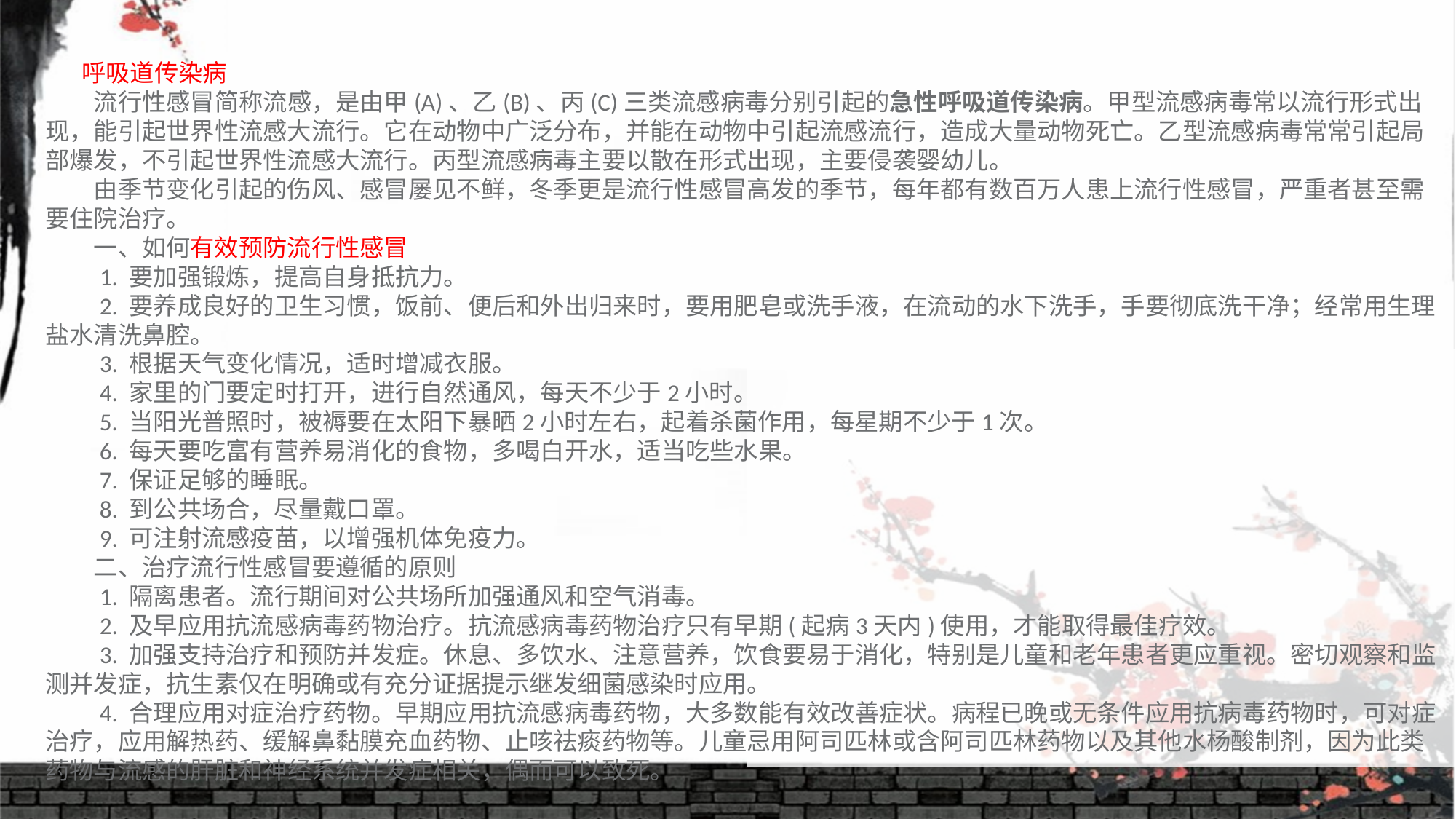

呼吸道传染病
　　流行性感冒简称流感，是由甲(A)、乙(B)、丙(C)三类流感病毒分别引起的急性呼吸道传染病。甲型流感病毒常以流行形式出现，能引起世界性流感大流行。它在动物中广泛分布，并能在动物中引起流感流行，造成大量动物死亡。乙型流感病毒常常引起局部爆发，不引起世界性流感大流行。丙型流感病毒主要以散在形式出现，主要侵袭婴幼儿。
　　由季节变化引起的伤风、感冒屡见不鲜，冬季更是流行性感冒高发的季节，每年都有数百万人患上流行性感冒，严重者甚至需要住院治疗。
　　一、如何有效预防流行性感冒
　　1. 要加强锻炼，提高自身抵抗力。
　　2. 要养成良好的卫生习惯，饭前、便后和外出归来时，要用肥皂或洗手液，在流动的水下洗手，手要彻底洗干净；经常用生理盐水清洗鼻腔。
　　3. 根据天气变化情况，适时增减衣服。
　　4. 家里的门要定时打开，进行自然通风，每天不少于2小时。
　　5. 当阳光普照时，被褥要在太阳下暴晒2小时左右，起着杀菌作用，每星期不少于1次。
　　6. 每天要吃富有营养易消化的食物，多喝白开水，适当吃些水果。
　　7. 保证足够的睡眠。
　　8. 到公共场合，尽量戴口罩。
　　9. 可注射流感疫苗，以增强机体免疫力。
　　二、治疗流行性感冒要遵循的原则
　　1. 隔离患者。流行期间对公共场所加强通风和空气消毒。
　　2. 及早应用抗流感病毒药物治疗。抗流感病毒药物治疗只有早期(起病3天内)使用，才能取得最佳疗效。
　　3. 加强支持治疗和预防并发症。休息、多饮水、注意营养，饮食要易于消化，特别是儿童和老年患者更应重视。密切观察和监测并发症，抗生素仅在明确或有充分证据提示继发细菌感染时应用。
　　4. 合理应用对症治疗药物。早期应用抗流感病毒药物，大多数能有效改善症状。病程已晚或无条件应用抗病毒药物时，可对症治疗，应用解热药、缓解鼻黏膜充血药物、止咳祛痰药物等。儿童忌用阿司匹林或含阿司匹林药物以及其他水杨酸制剂，因为此类药物与流感的肝脏和神经系统并发症相关，偶而可以致死。